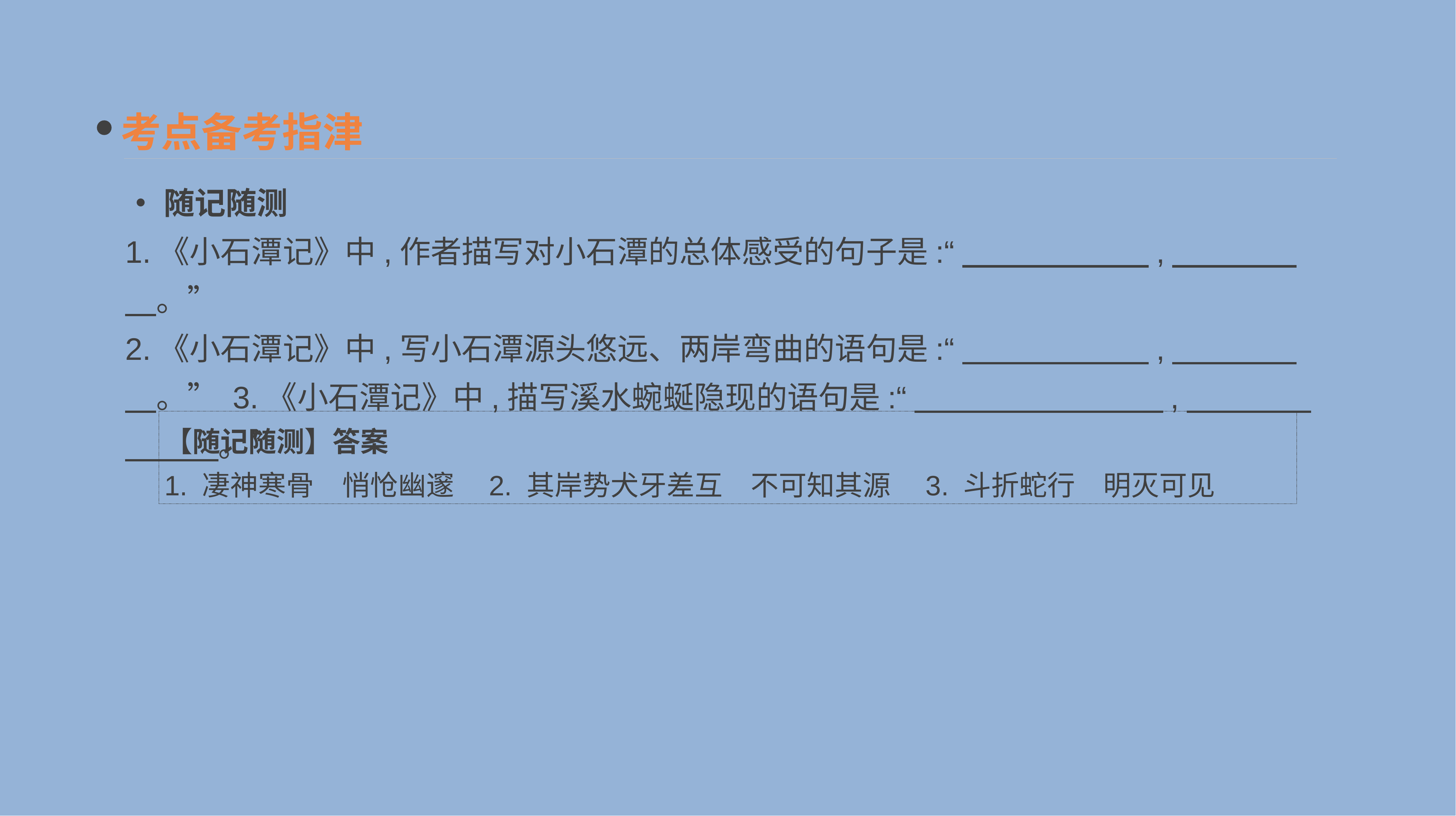

考点备考指津

•随记随测
1.《小石潭记》中,作者描写对小石潭的总体感受的句子是:“　　　　　　,　　　　　。”
2.《小石潭记》中,写小石潭源头悠远、两岸弯曲的语句是:“　　　　　　,　　　　　。” 3.《小石潭记》中,描写溪水蜿蜒隐现的语句是:“　　　　　　　　,　　　　　　　。”
【随记随测】答案
1. 凄神寒骨　悄怆幽邃　2. 其岸势犬牙差互　不可知其源　3. 斗折蛇行　明灭可见